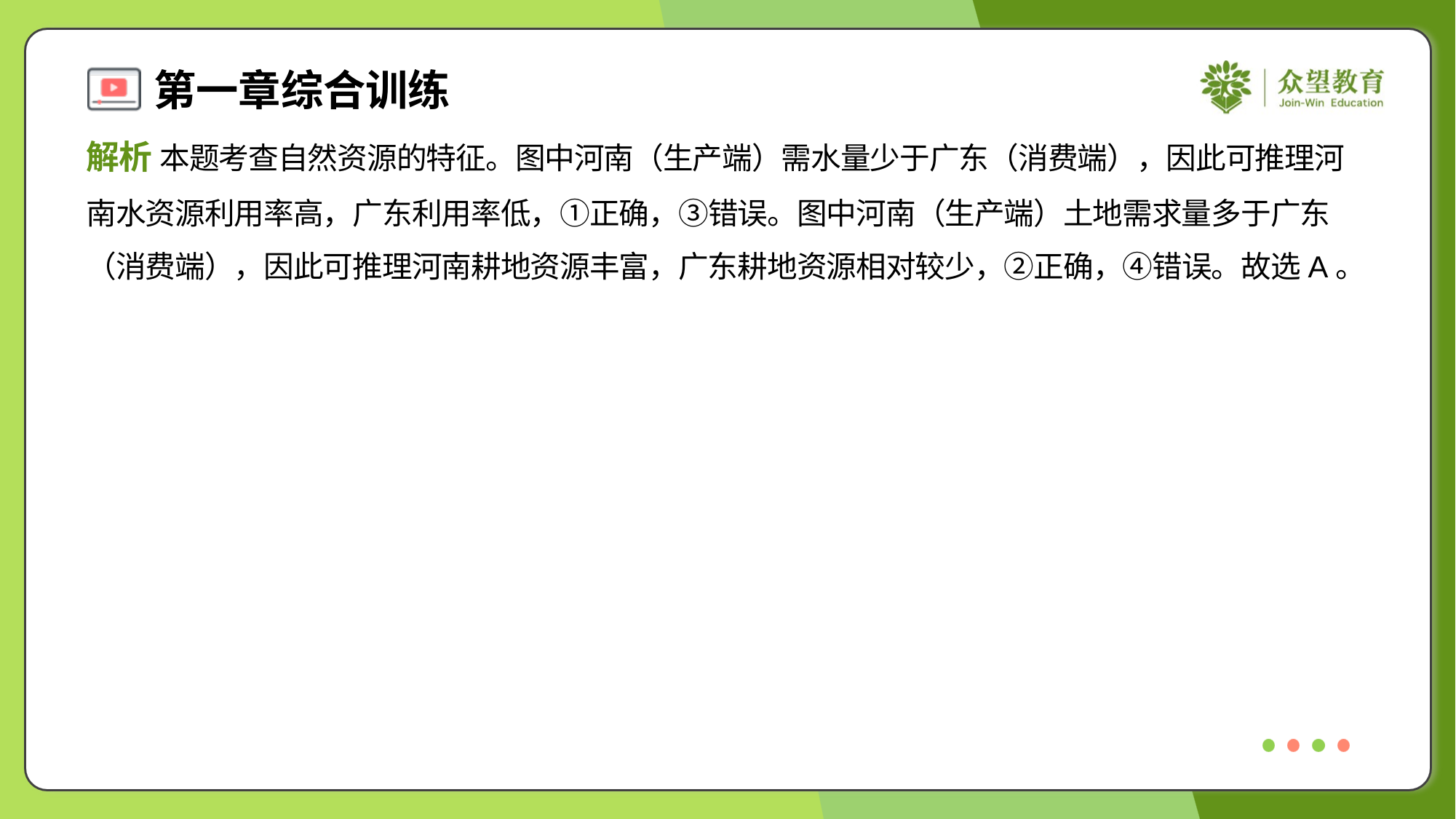

解析 本题考查自然资源的特征。图中河南（生产端）需水量少于广东（消费端），因此可推理河
南水资源利用率高，广东利用率低，①正确，③错误。图中河南（生产端）土地需求量多于广东
（消费端），因此可推理河南耕地资源丰富，广东耕地资源相对较少，②正确，④错误。故选A。